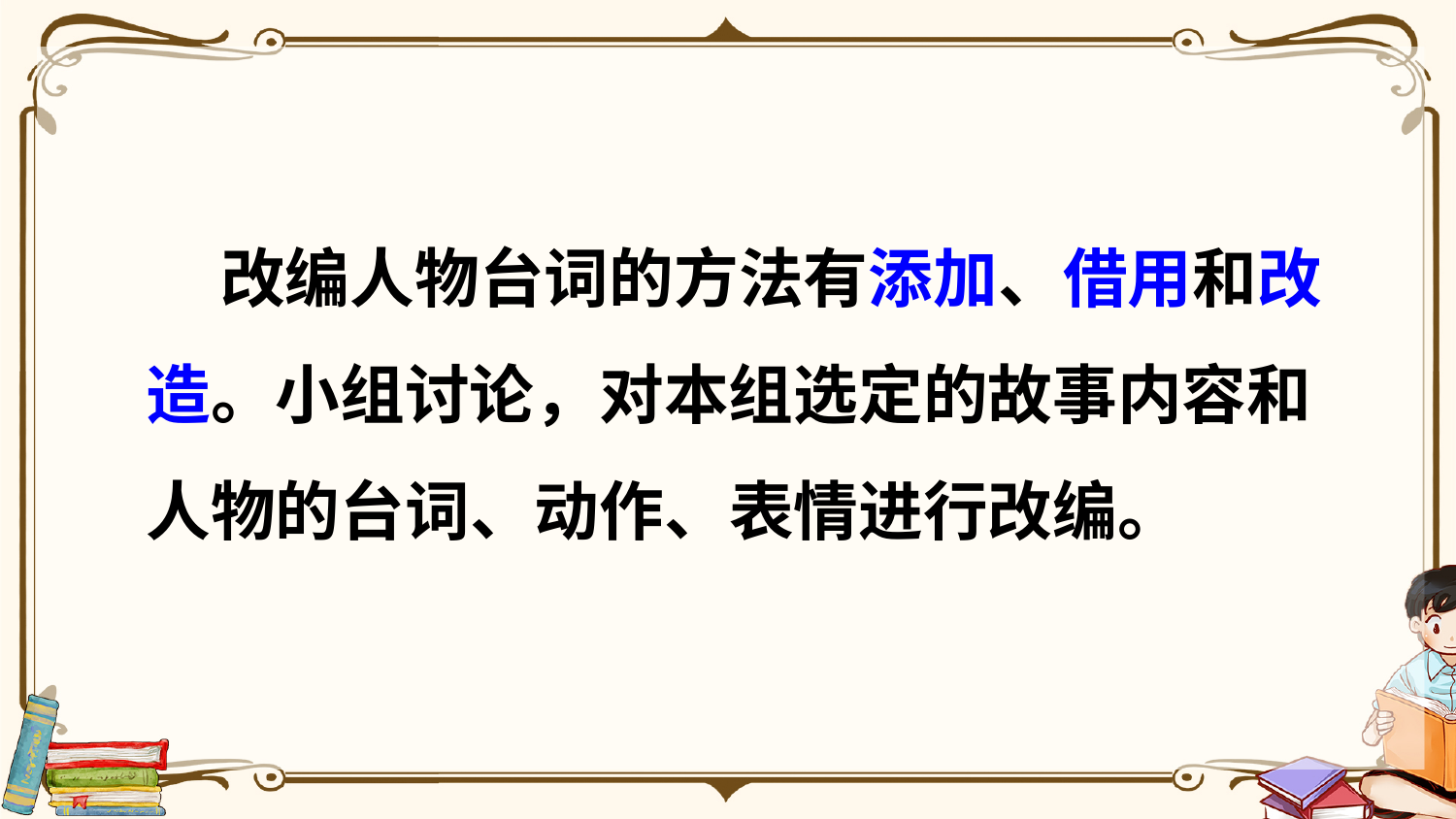

改编人物台词的方法有添加、借用和改造。小组讨论，对本组选定的故事内容和人物的台词、动作、表情进行改编。